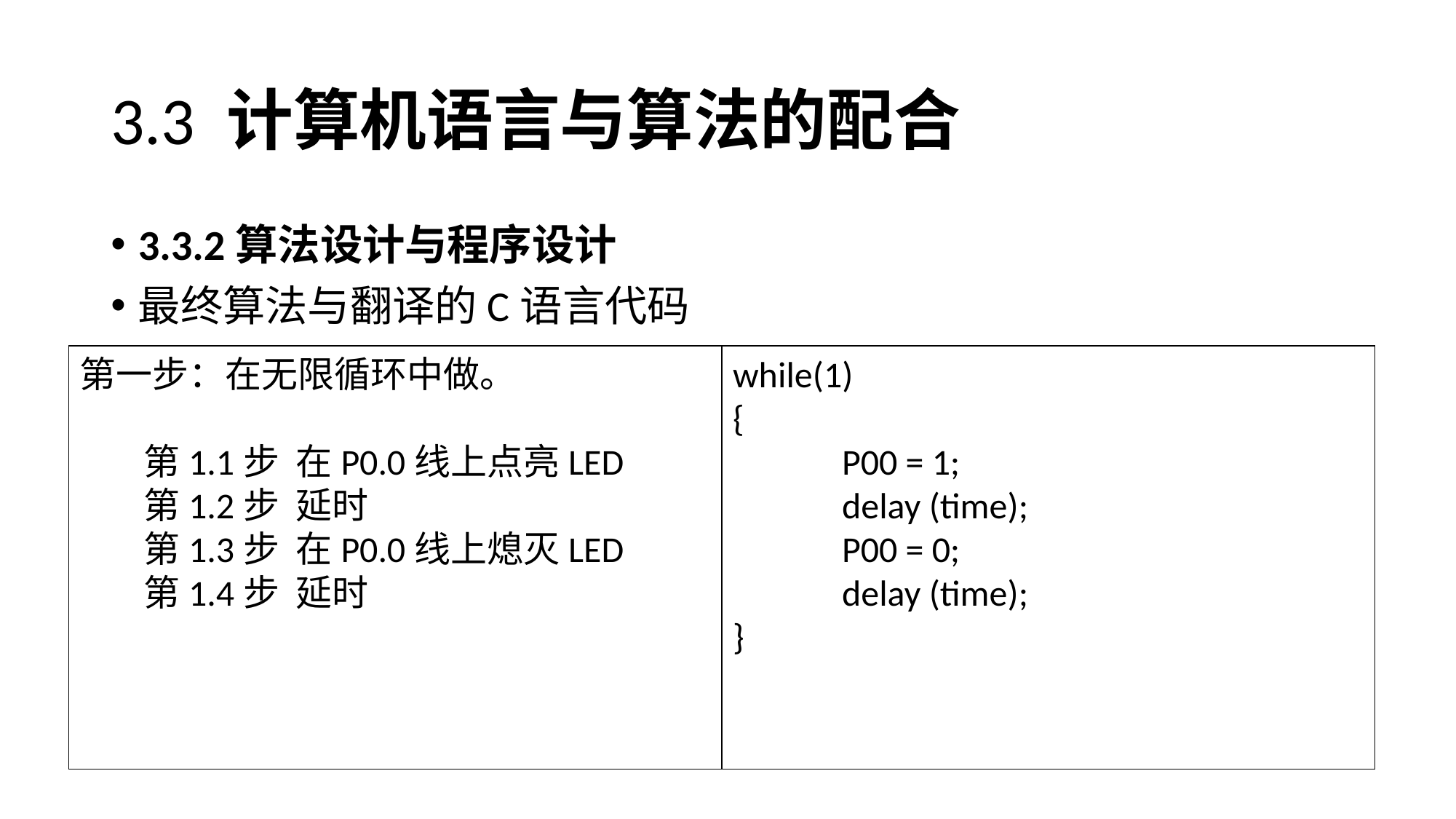

# 3.3 计算机语言与算法的配合
3.3.2算法设计与程序设计
最终算法与翻译的C语言代码

第一步：在无限循环中做。

第1.1步  在P0.0线上点亮LED
第1.2步  延时
第1.3步  在P0.0线上熄灭LED
第1.4步  延时

while(1)
{
	P00 = 1;
	delay (time);
	P00 = 0;
	delay (time);
}